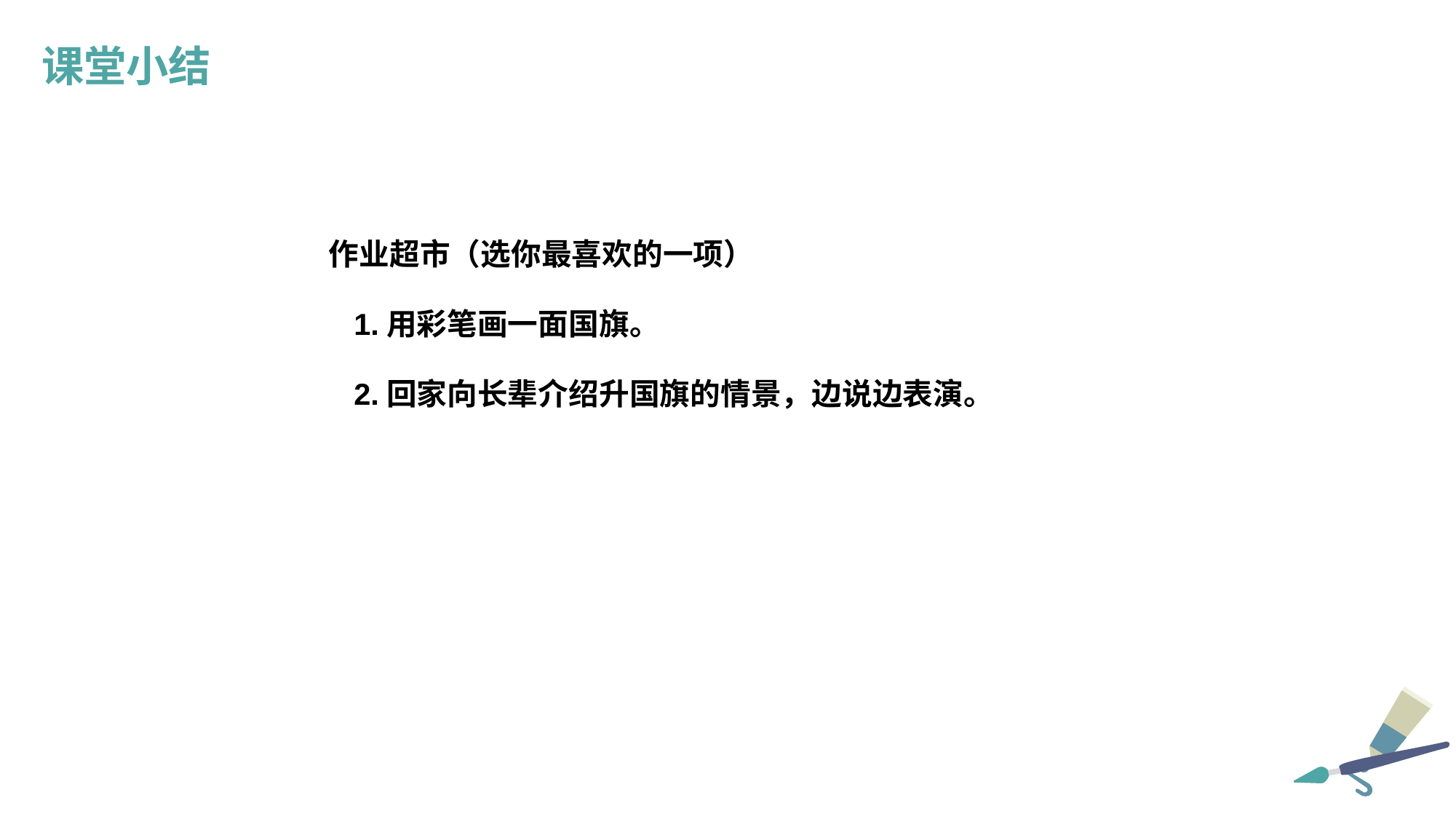

课堂小结
作业超市（选你最喜欢的一项）
   1.用彩笔画一面国旗。
   2.回家向长辈介绍升国旗的情景，边说边表演。